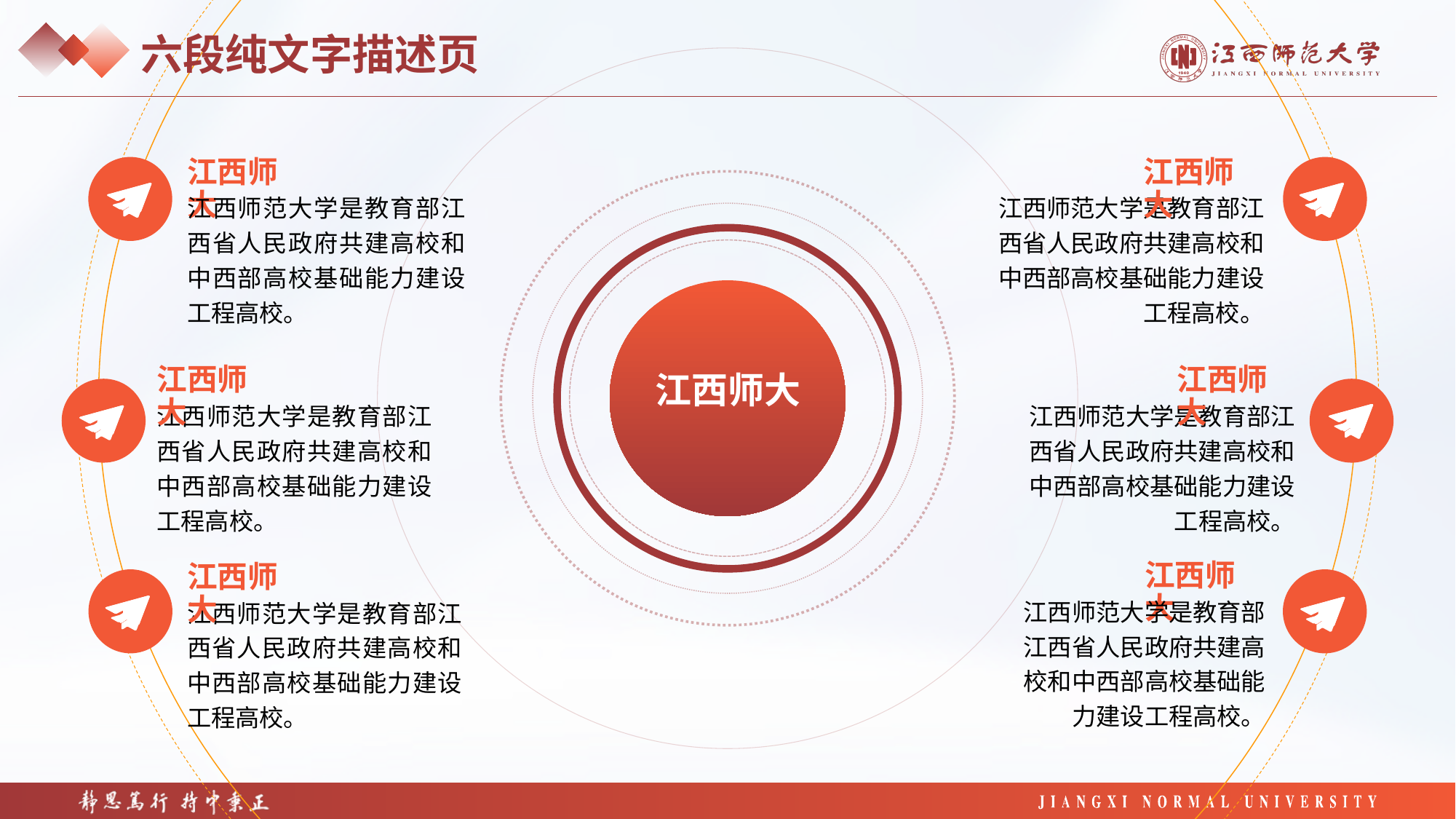

六段纯文字描述页
江西师大
江西师大
江西师范大学是教育部江西省人民政府共建高校和中西部高校基础能力建设工程高校。
江西师范大学是教育部江西省人民政府共建高校和中西部高校基础能力建设工程高校。

江西师大
江西师大
江西师大
江西师范大学是教育部江西省人民政府共建高校和中西部高校基础能力建设工程高校。
江西师范大学是教育部江西省人民政府共建高校和中西部高校基础能力建设工程高校。

江西师大
江西师大
江西师范大学是教育部江西省人民政府共建高校和中西部高校基础能力建设工程高校。
江西师范大学是教育部江西省人民政府共建高校和中西部高校基础能力建设工程高校。